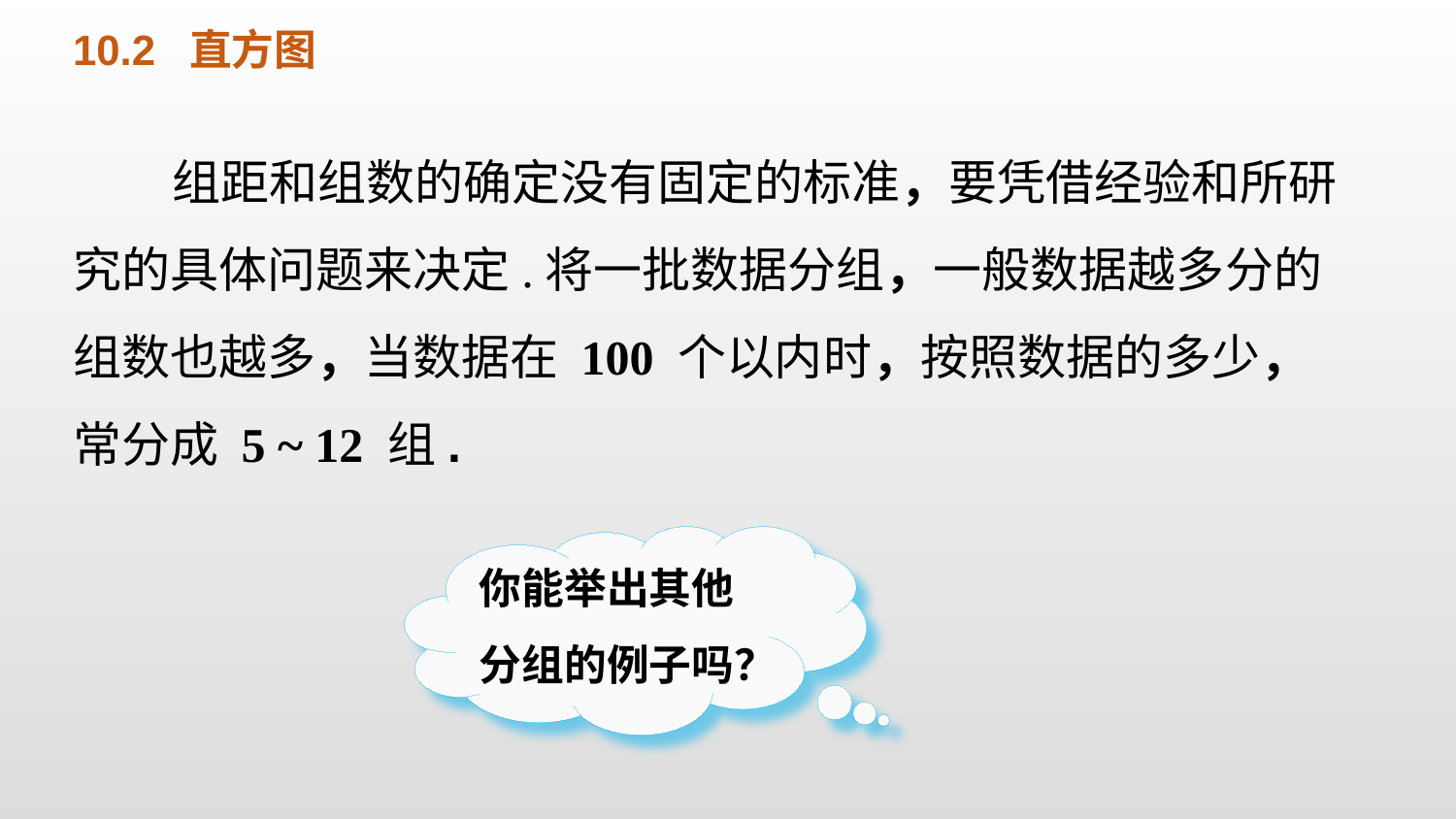

10.2  直方图

        组距和组数的确定没有固定的标准，要凭借经验和所研究的具体问题来决定.将一批数据分组，一般数据越多分的组数也越多，当数据在 100 个以内时，按照数据的多少，常分成 5 ~ 12 组.

你能举出其他分组的例子吗？